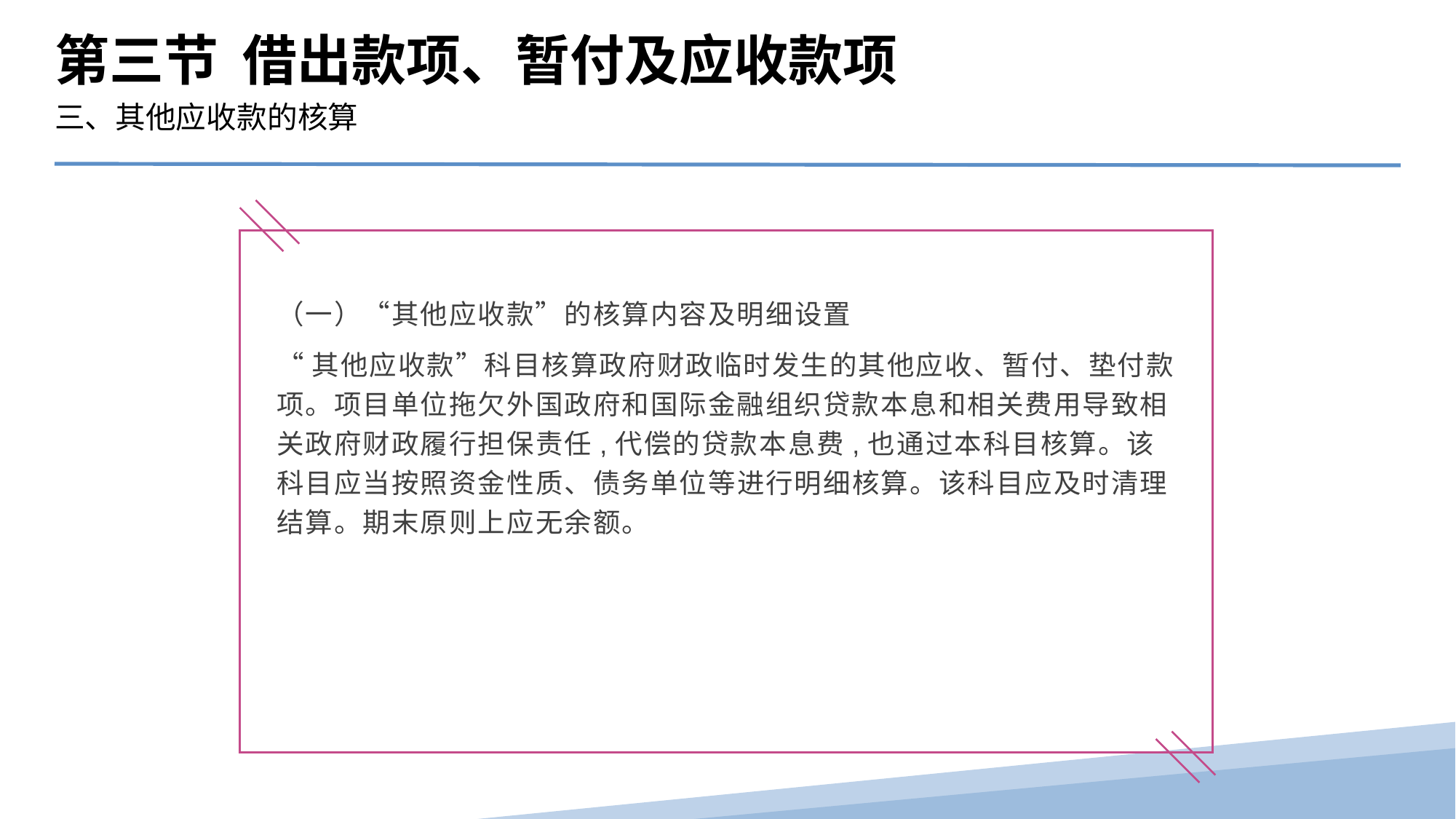

第三节  借出款项、暂付及应收款项
三、其他应收款的核算

（一）“其他应收款”的核算内容及明细设置
“其他应收款”科目核算政府财政临时发生的其他应收、暂付、垫付款项。项目单位拖欠外国政府和国际金融组织贷款本息和相关费用导致相关政府财政履行担保责任,代偿的贷款本息费,也通过本科目核算。该科目应当按照资金性质、债务单位等进行明细核算。该科目应及时清理结算。期末原则上应无余额。